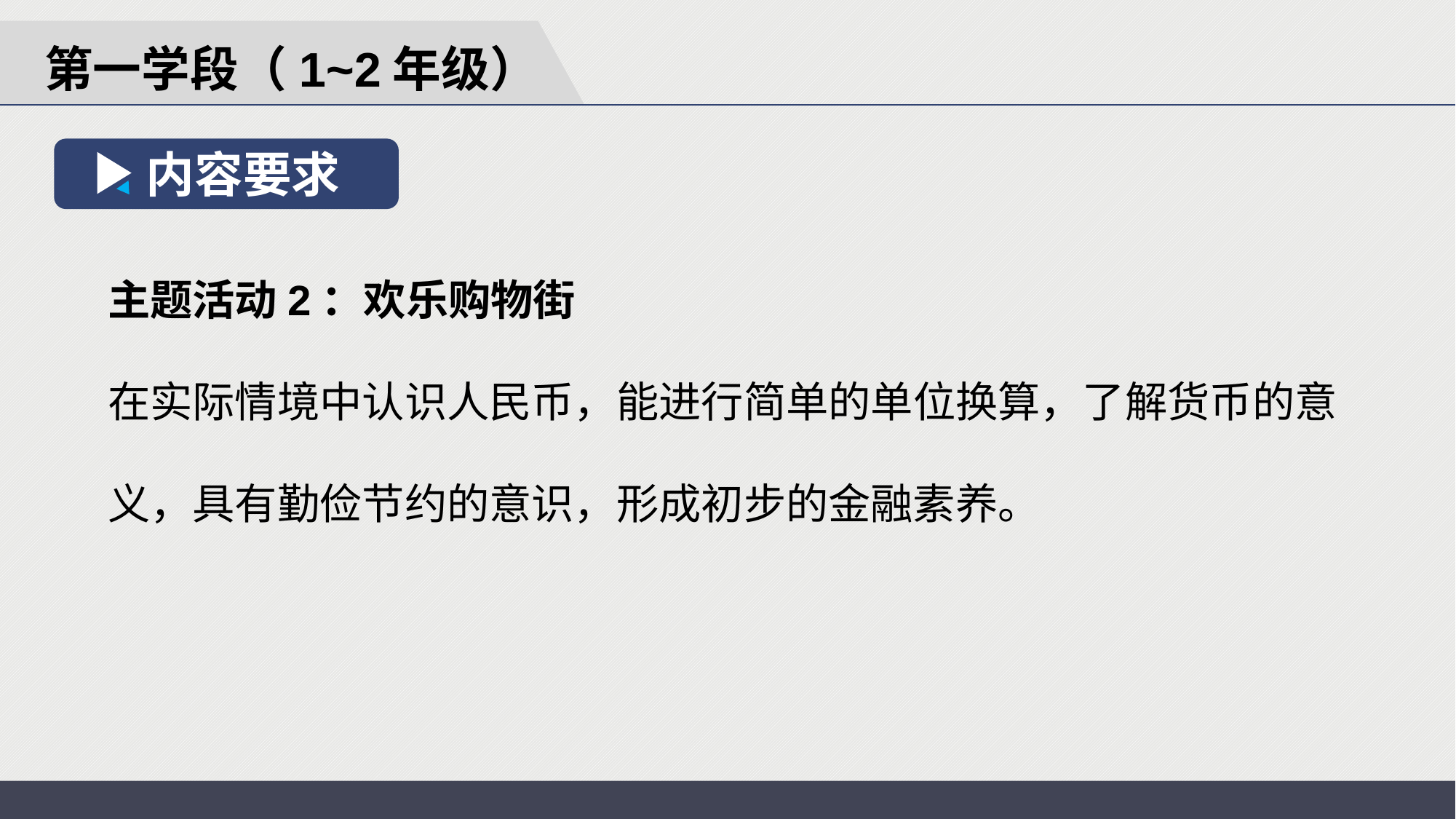

第一学段（1~2年级）
内容要求

主题活动2：欢乐购物街
在实际情境中认识人民币，能进行简单的单位换算，了解货币的意义，具有勤俭节约的意识，形成初步的金融素养。